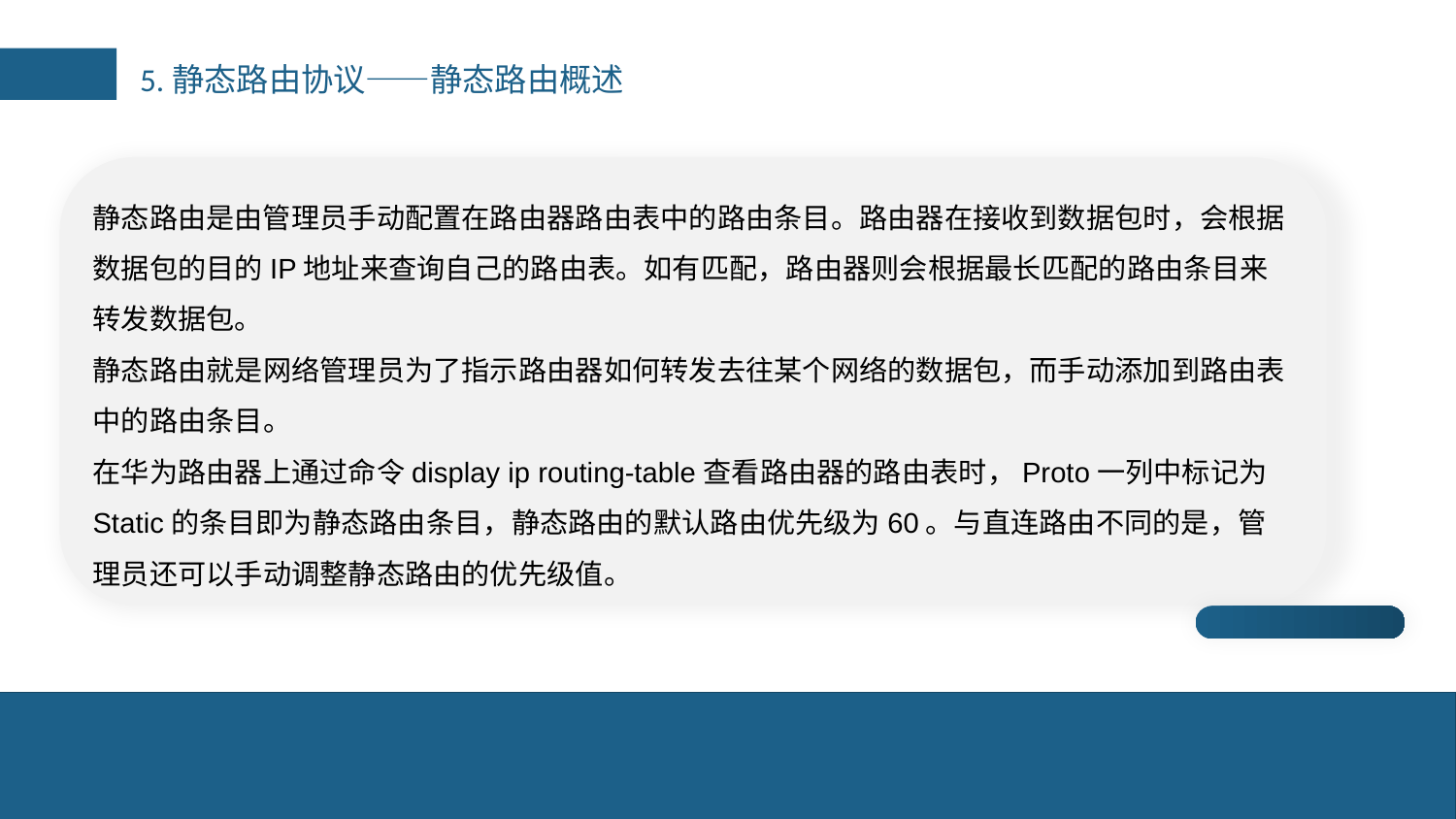

5.静态路由协议——静态路由概述

静态路由是由管理员手动配置在路由器路由表中的路由条目。路由器在接收到数据包时，会根据数据包的目的IP地址来查询自己的路由表。如有匹配，路由器则会根据最长匹配的路由条目来转发数据包。
静态路由就是网络管理员为了指示路由器如何转发去往某个网络的数据包，而手动添加到路由表中的路由条目。
在华为路由器上通过命令display ip routing-table查看路由器的路由表时，Proto一列中标记为Static的条目即为静态路由条目，静态路由的默认路由优先级为60。与直连路由不同的是，管理员还可以手动调整静态路由的优先级值。